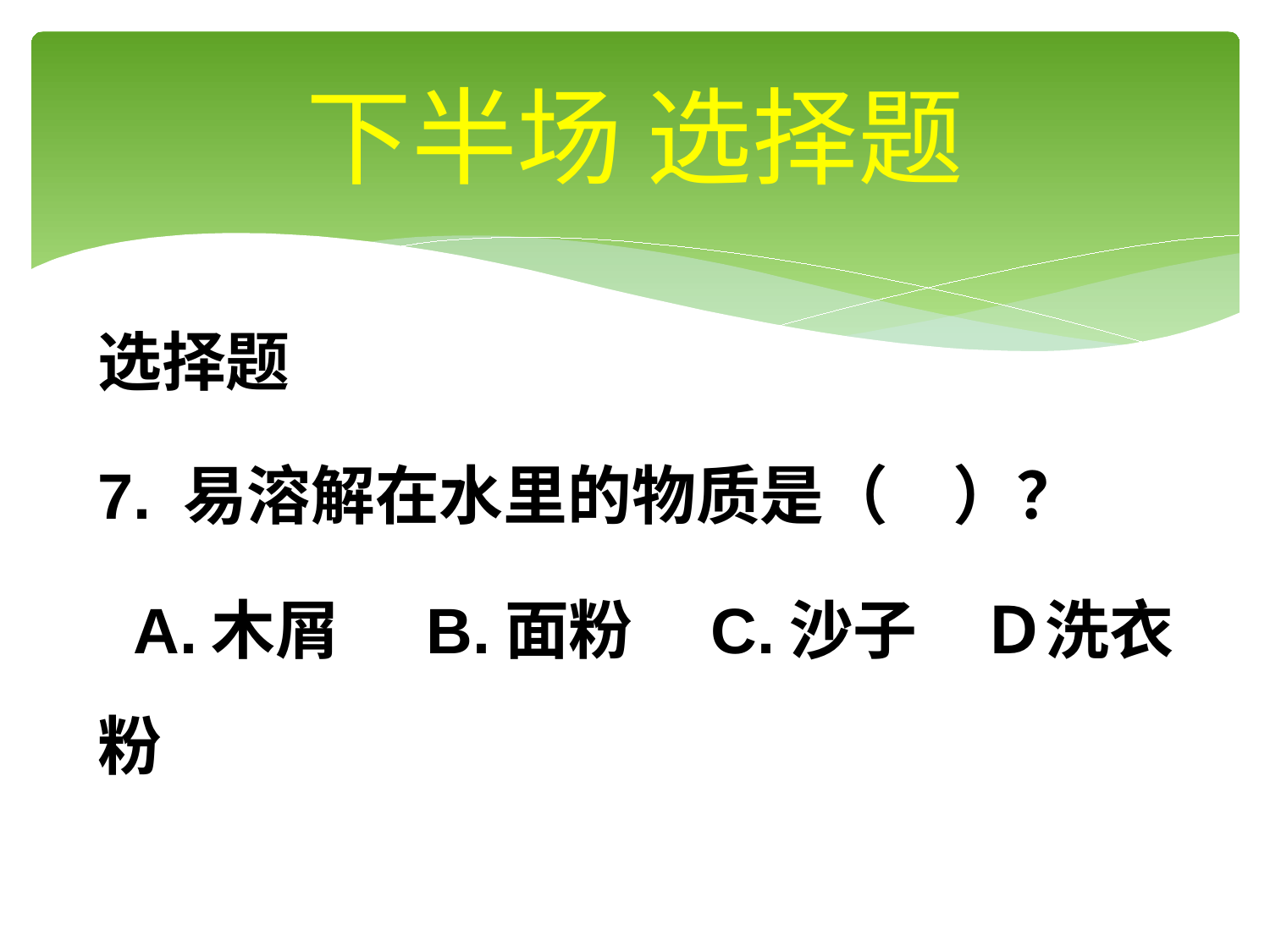

# 下半场 选择题
选择题
7. 易溶解在水里的物质是（　）？
  A.木屑     B.面粉　C.沙子　Ｄ洗衣粉